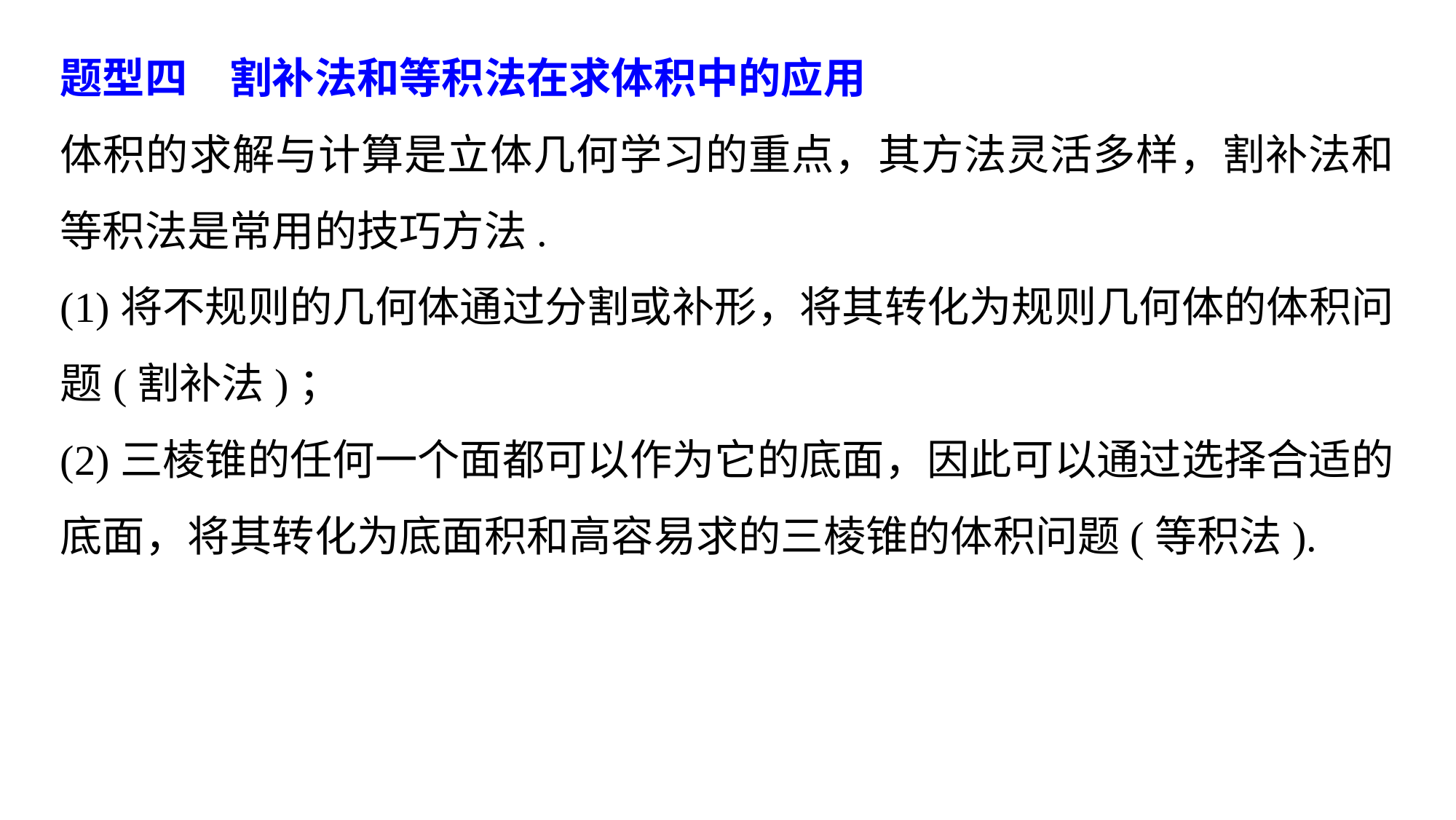

题型四　割补法和等积法在求体积中的应用
体积的求解与计算是立体几何学习的重点，其方法灵活多样，割补法和等积法是常用的技巧方法.
(1)将不规则的几何体通过分割或补形，将其转化为规则几何体的体积问题(割补法)；
(2)三棱锥的任何一个面都可以作为它的底面，因此可以通过选择合适的底面，将其转化为底面积和高容易求的三棱锥的体积问题(等积法).